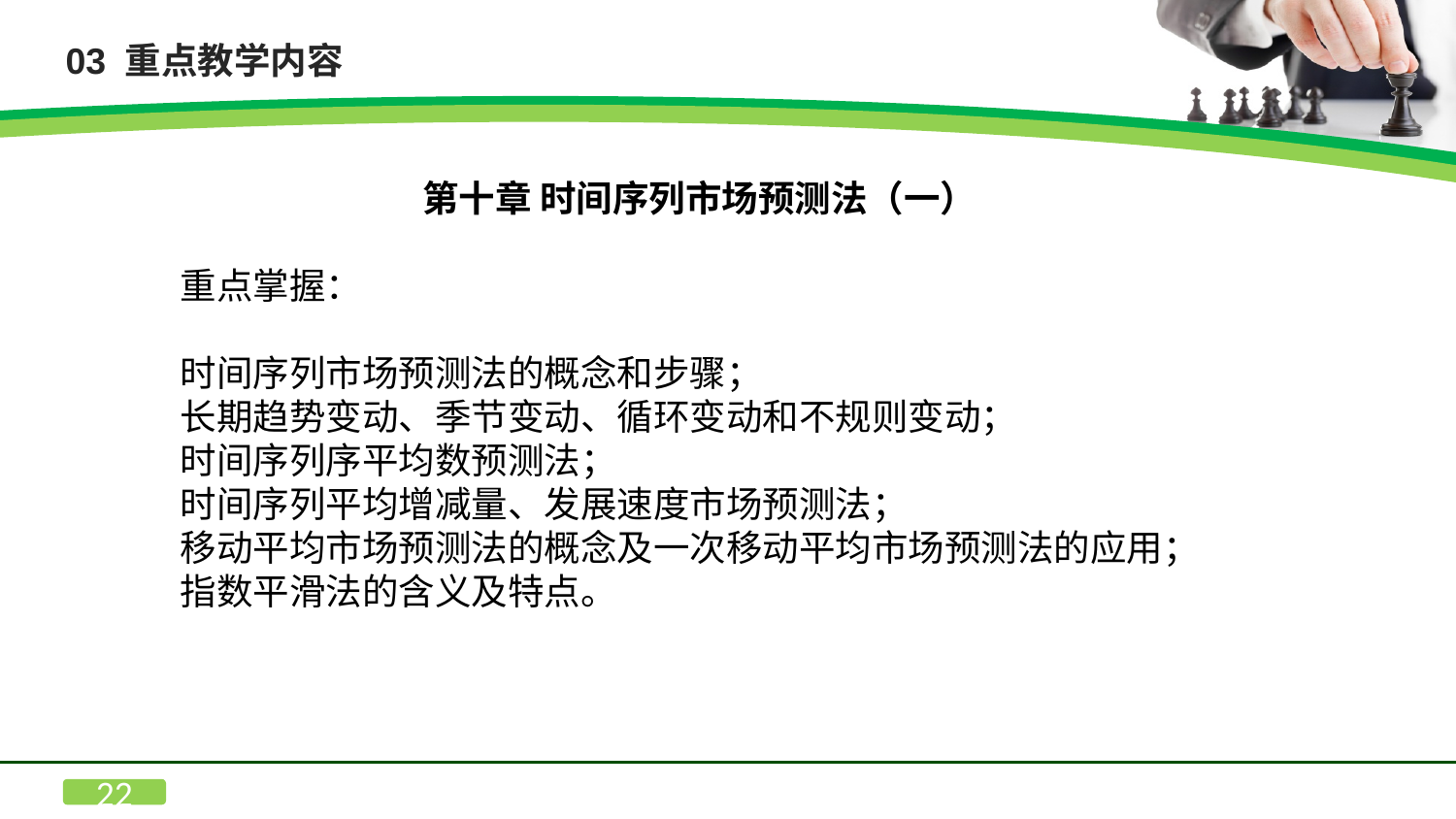

03 重点教学内容
第十章 时间序列市场预测法（一）

重点掌握：

时间序列市场预测法的概念和步骤；
长期趋势变动、季节变动、循环变动和不规则变动；
时间序列序平均数预测法；
时间序列平均增减量、发展速度市场预测法；
移动平均市场预测法的概念及一次移动平均市场预测法的应用；
指数平滑法的含义及特点。